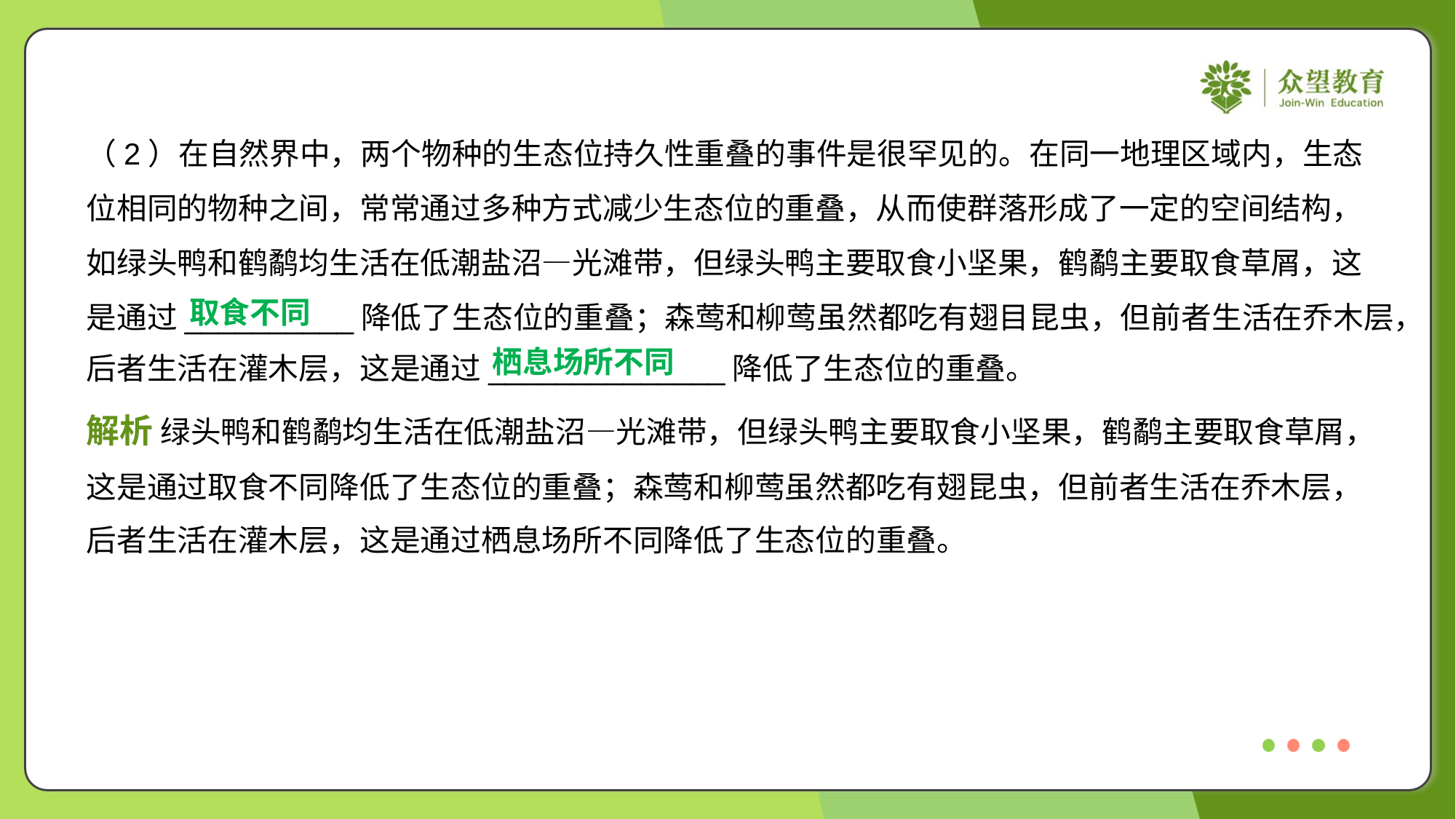

（2）在自然界中，两个物种的生态位持久性重叠的事件是很罕见的。在同一地理区域内，生态
位相同的物种之间，常常通过多种方式减少生态位的重叠，从而使群落形成了一定的空间结构，
如绿头鸭和鹤鹬均生活在低潮盐沼—光滩带，但绿头鸭主要取食小坚果，鹤鹬主要取食草屑，这
是通过__________降低了生态位的重叠；森莺和柳莺虽然都吃有翅目昆虫，但前者生活在乔木层，
后者生活在灌木层，这是通过______________降低了生态位的重叠。
取食不同
栖息场所不同
解析 绿头鸭和鹤鹬均生活在低潮盐沼—光滩带，但绿头鸭主要取食小坚果，鹤鹬主要取食草屑，
这是通过取食不同降低了生态位的重叠；森莺和柳莺虽然都吃有翅昆虫，但前者生活在乔木层，
后者生活在灌木层，这是通过栖息场所不同降低了生态位的重叠。